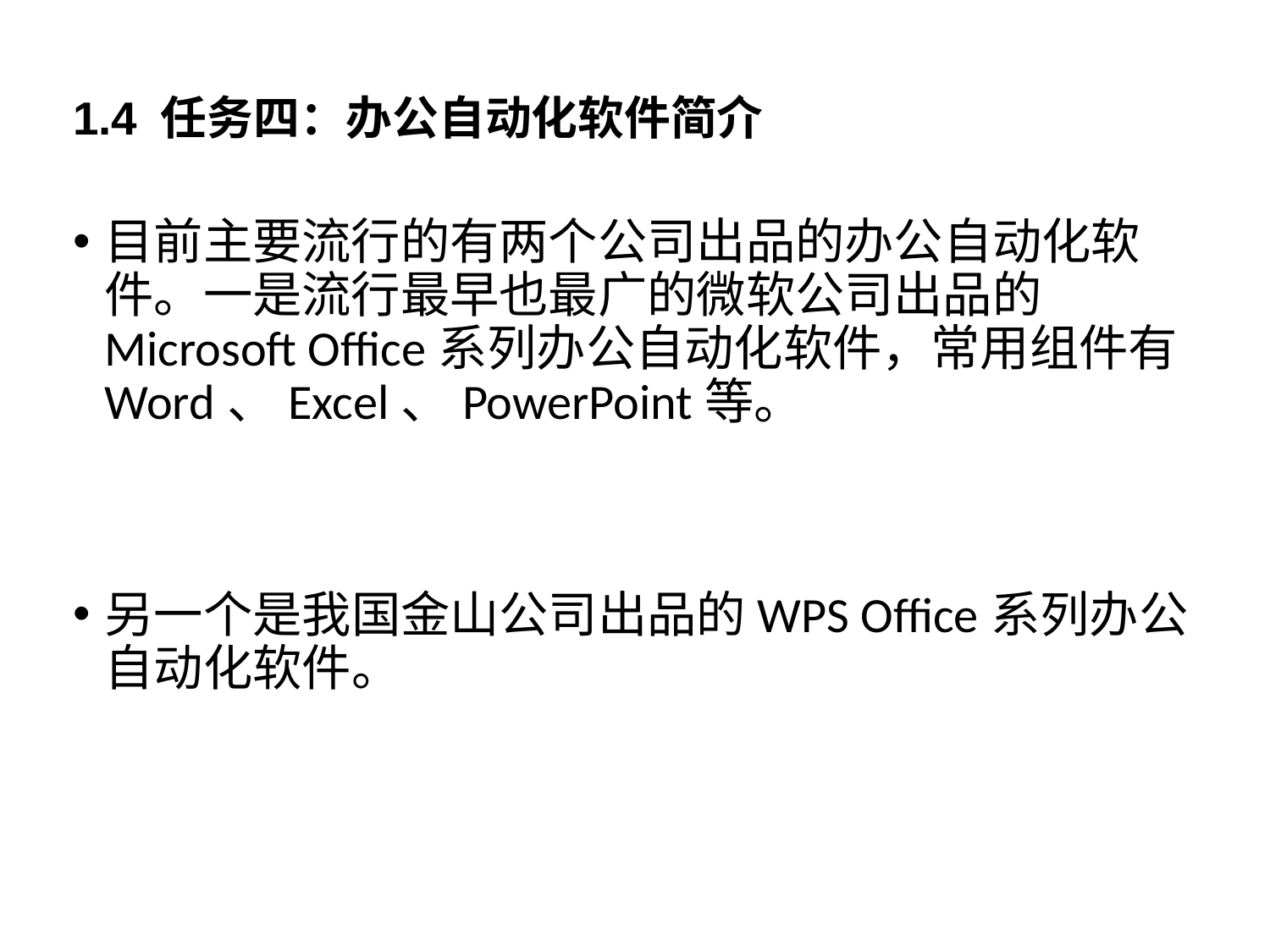

# 1.4 任务四：办公自动化软件简介
目前主要流行的有两个公司出品的办公自动化软件。一是流行最早也最广的微软公司出品的Microsoft Office系列办公自动化软件，常用组件有 Word、Excel、PowerPoint等。

另一个是我国金山公司出品的WPS Office系列办公自动化软件。